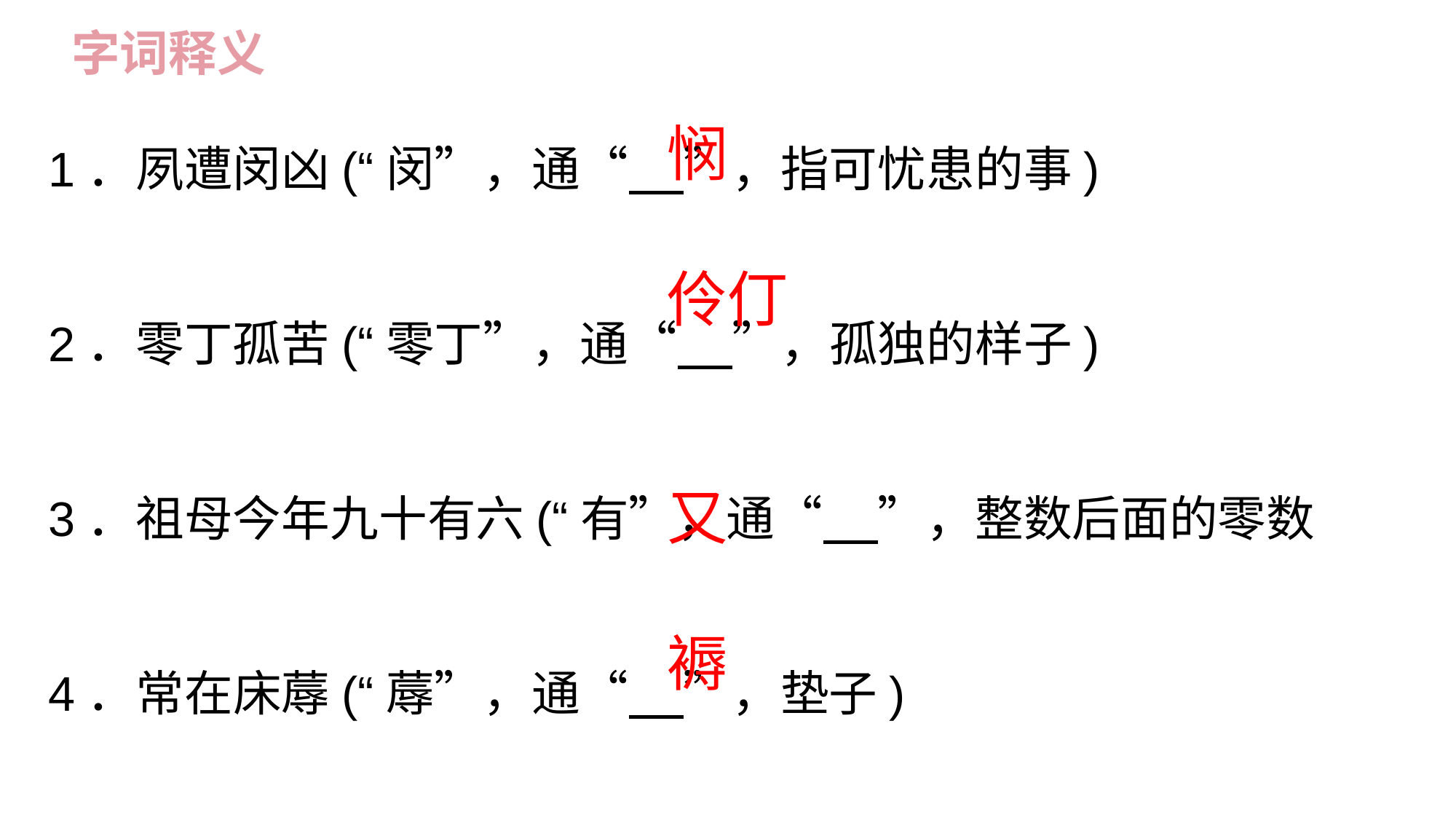

字词释义

1．夙遭闵凶(“闵”，通“     ”，指可忧患的事)

2．零丁孤苦(“零丁”，通“     ”，孤独的样子)

3．祖母今年九十有六(“有”，通“     ”，整数后面的零数

4．常在床蓐(“蓐”，通“     ”，垫子)
悯

伶仃

又

褥